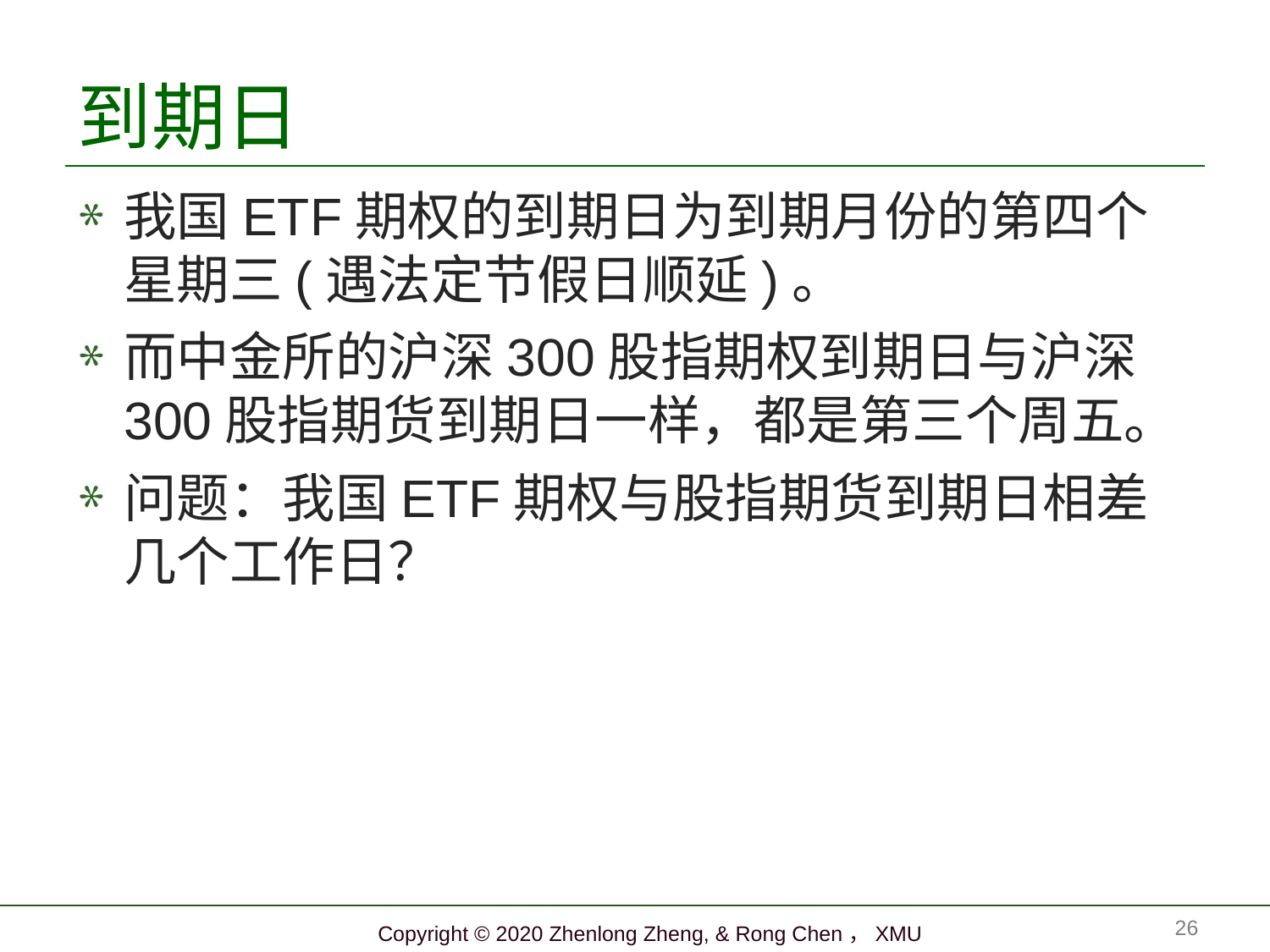

# 到期日
我国ETF期权的到期日为到期月份的第四个星期三(遇法定节假日顺延)。
而中金所的沪深300股指期权到期日与沪深300股指期货到期日一样，都是第三个周五。
问题：我国ETF期权与股指期货到期日相差几个工作日？
26